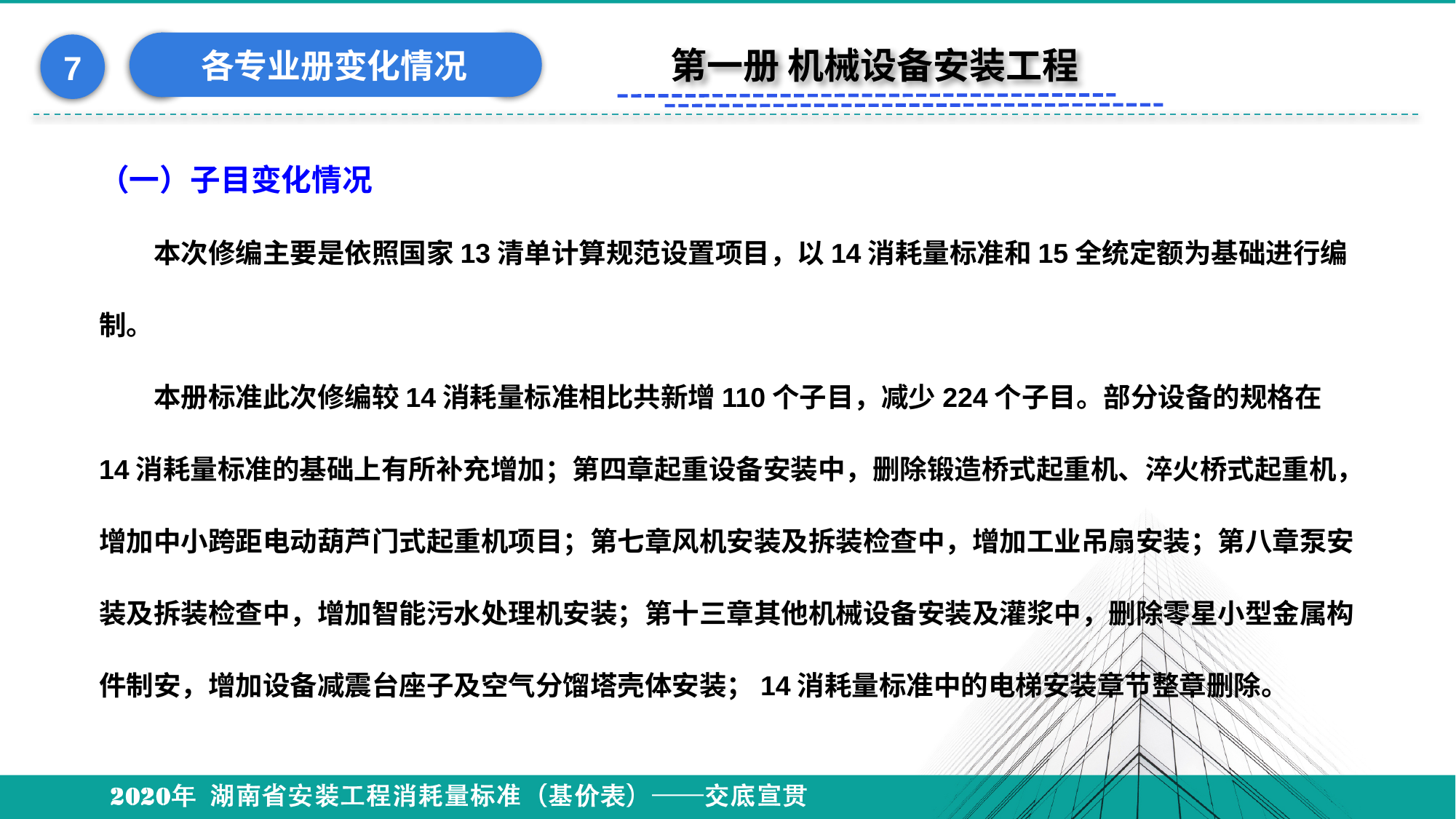

各专业册变化情况

7
第一册 机械设备安装工程
（一）子目变化情况
本次修编主要是依照国家13清单计算规范设置项目，以14消耗量标准和15全统定额为基础进行编制。
本册标准此次修编较14消耗量标准相比共新增110个子目，减少224个子目。部分设备的规格在14消耗量标准的基础上有所补充增加；第四章起重设备安装中，删除锻造桥式起重机、淬火桥式起重机，增加中小跨距电动葫芦门式起重机项目；第七章风机安装及拆装检查中，增加工业吊扇安装；第八章泵安装及拆装检查中，增加智能污水处理机安装；第十三章其他机械设备安装及灌浆中，删除零星小型金属构件制安，增加设备减震台座子及空气分馏塔壳体安装；14消耗量标准中的电梯安装章节整章删除。